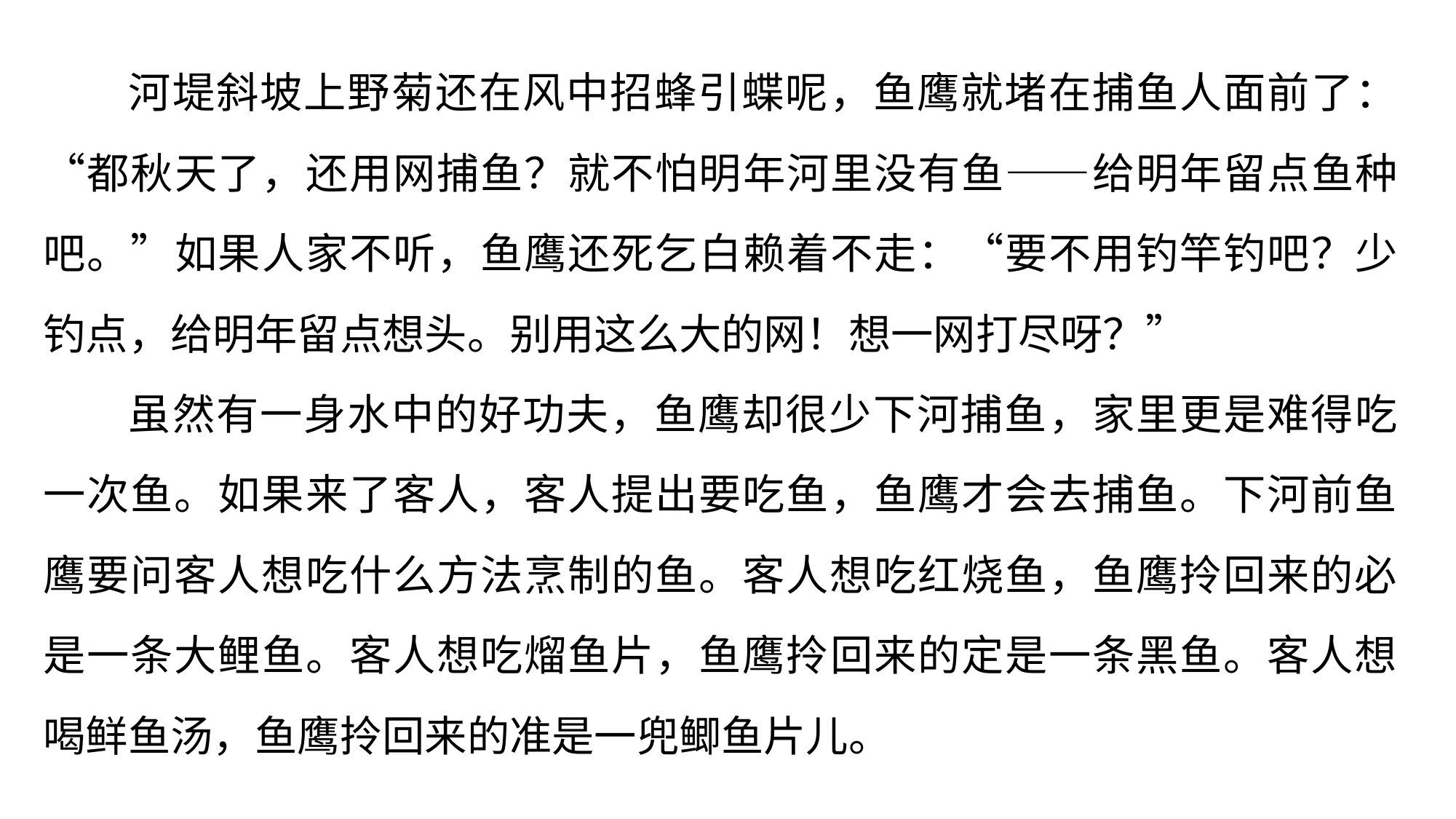

河堤斜坡上野菊还在风中招蜂引蝶呢，鱼鹰就堵在捕鱼人面前了：“都秋天了，还用网捕鱼？就不怕明年河里没有鱼——给明年留点鱼种吧。”如果人家不听，鱼鹰还死乞白赖着不走：“要不用钓竿钓吧？少钓点，给明年留点想头。别用这么大的网！想一网打尽呀？”
虽然有一身水中的好功夫，鱼鹰却很少下河捕鱼，家里更是难得吃一次鱼。如果来了客人，客人提出要吃鱼，鱼鹰才会去捕鱼。下河前鱼鹰要问客人想吃什么方法烹制的鱼。客人想吃红烧鱼，鱼鹰拎回来的必是一条大鲤鱼。客人想吃熘鱼片，鱼鹰拎回来的定是一条黑鱼。客人想喝鲜鱼汤，鱼鹰拎回来的准是一兜鲫鱼片儿。